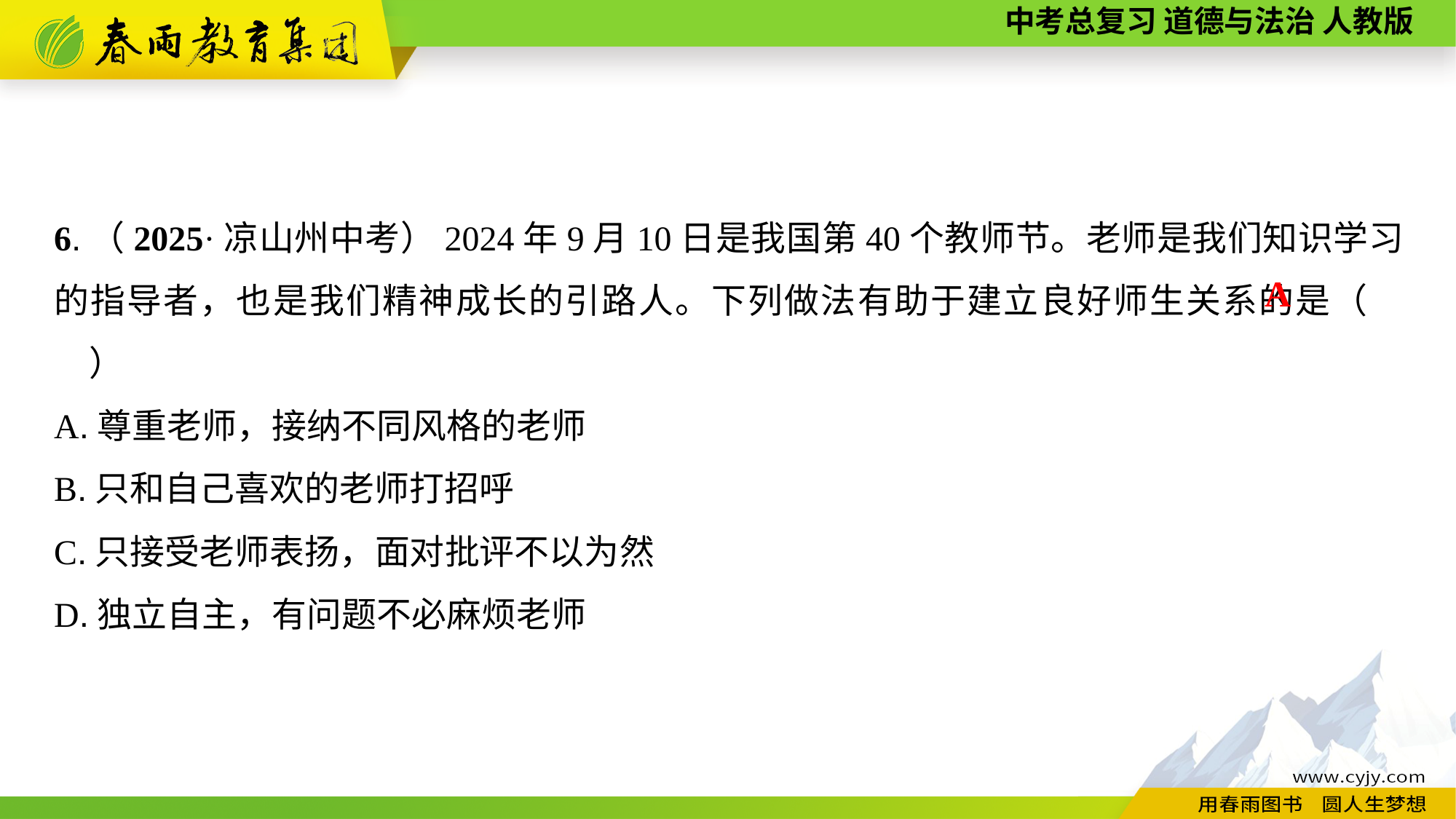

6.（2025·凉山州中考）2024年9月10日是我国第40个教师节。老师是我们知识学习的指导者，也是我们精神成长的引路人。下列做法有助于建立良好师生关系的是（　　）
A.尊重老师，接纳不同风格的老师
B.只和自己喜欢的老师打招呼
C.只接受老师表扬，面对批评不以为然
D.独立自主，有问题不必麻烦老师
A